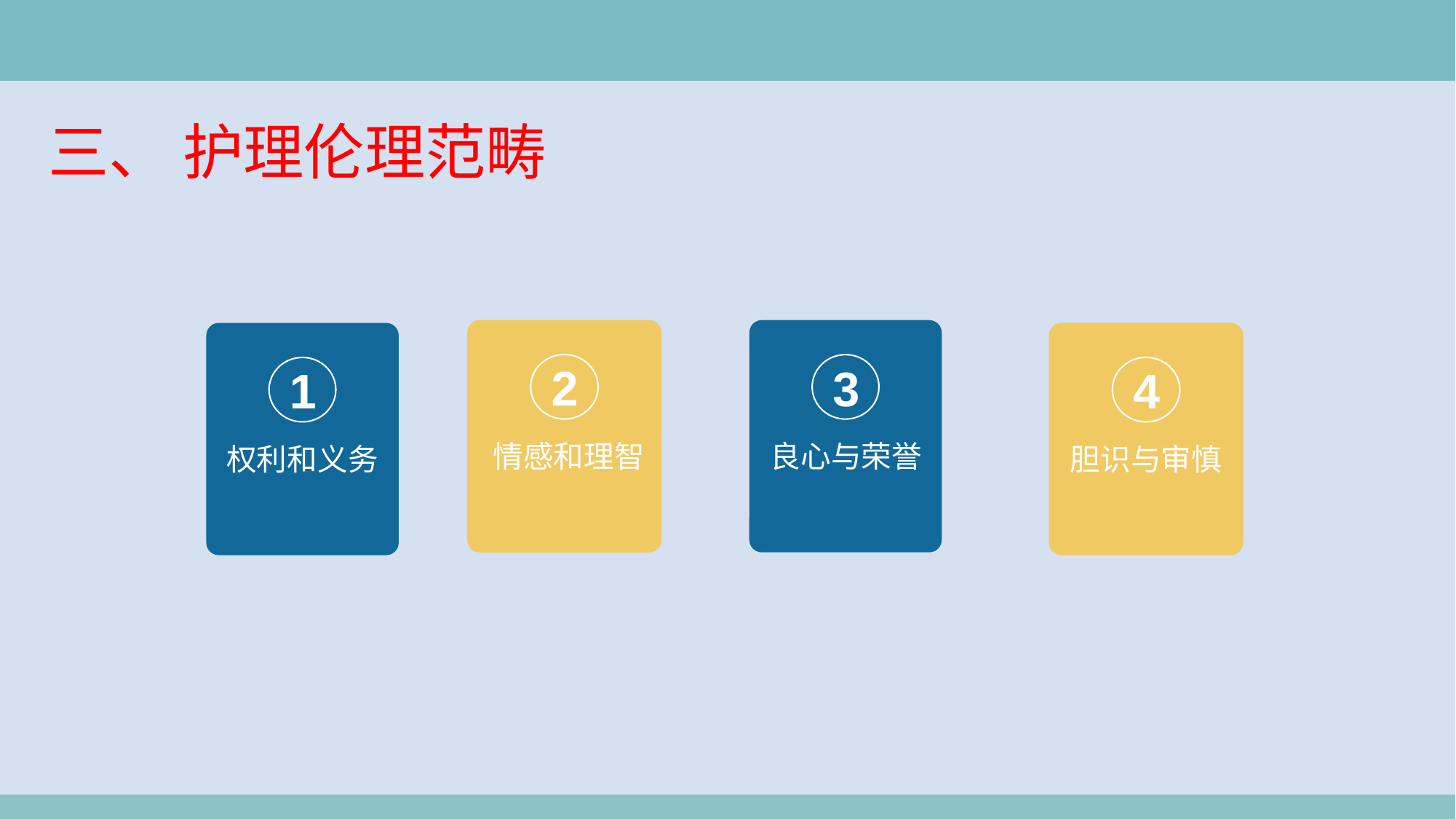

三、 护理伦理范畴

2
情感和理智

3
良心与荣誉

4
胆识与审慎

1
权利和义务